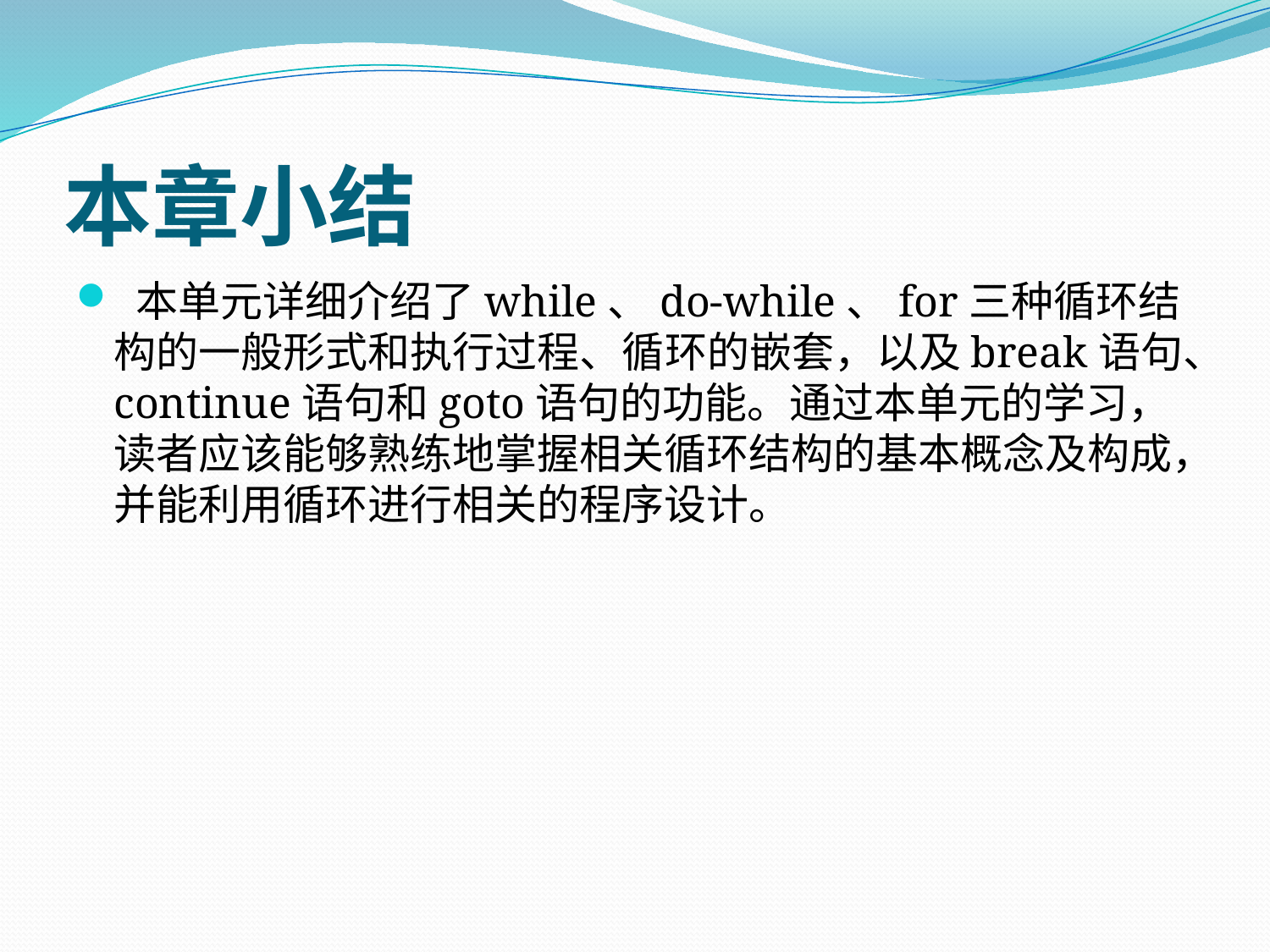

# 本章小结
 本单元详细介绍了while、do-while、for三种循环结构的一般形式和执行过程、循环的嵌套，以及break语句、continue语句和goto语句的功能。通过本单元的学习，读者应该能够熟练地掌握相关循环结构的基本概念及构成，并能利用循环进行相关的程序设计。